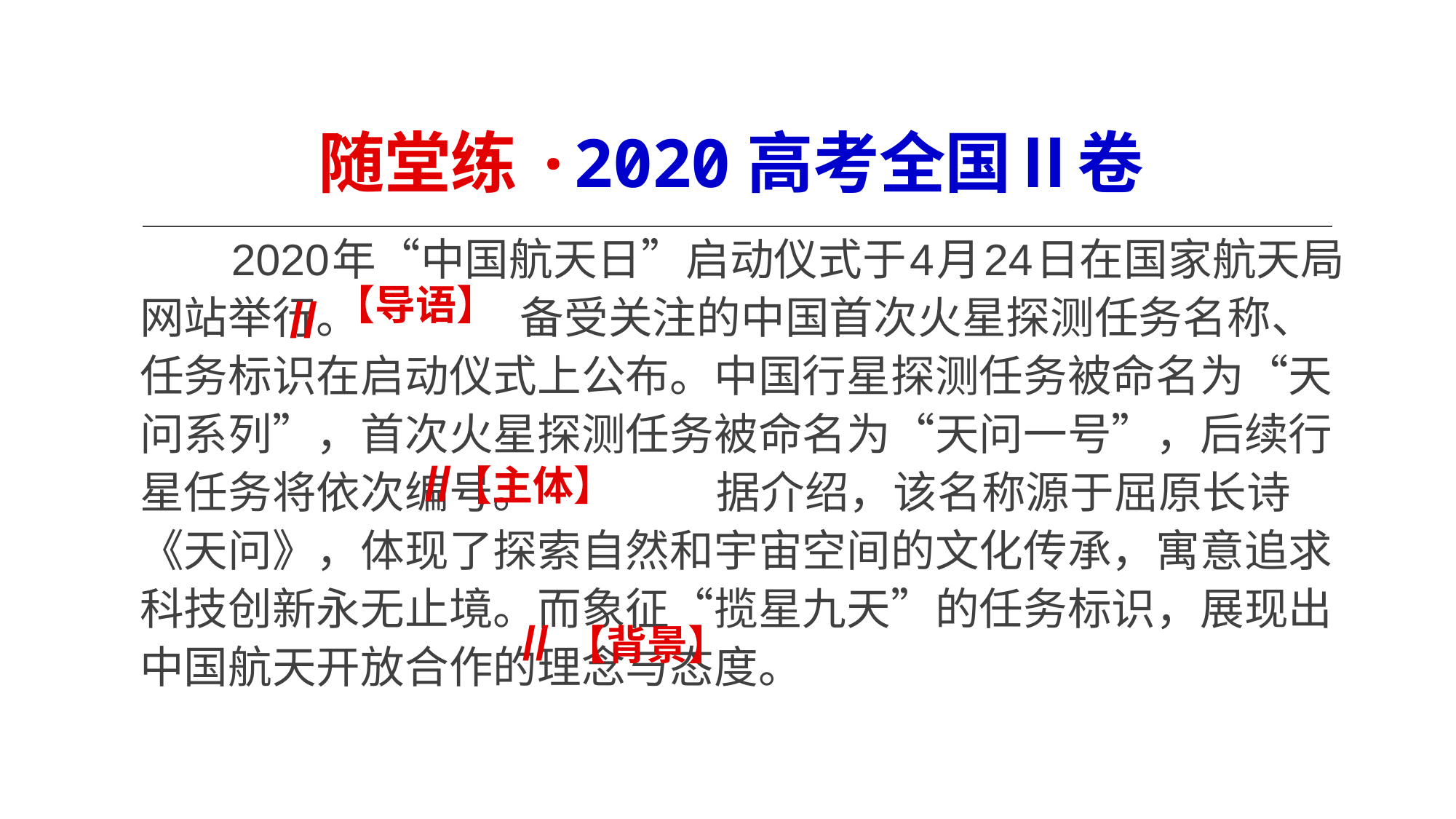

# 随堂练·2020高考全国Ⅱ卷
     2020年“中国航天日”启动仪式于4月24日在国家航天局网站举行。                备受关注的中国首次火星探测任务名称、任务标识在启动仪式上公布。中国行星探测任务被命名为“天问系列”，首次火星探测任务被命名为“天问一号”，后续行星任务将依次编号。                  据介绍，该名称源于屈原长诗《天问》，体现了探索自然和宇宙空间的文化传承，寓意追求科技创新永无止境。而象征“揽星九天”的任务标识，展现出中国航天开放合作的理念与态度。
【导语】
//
【主体】
//
【背景】
//
2020/9/27